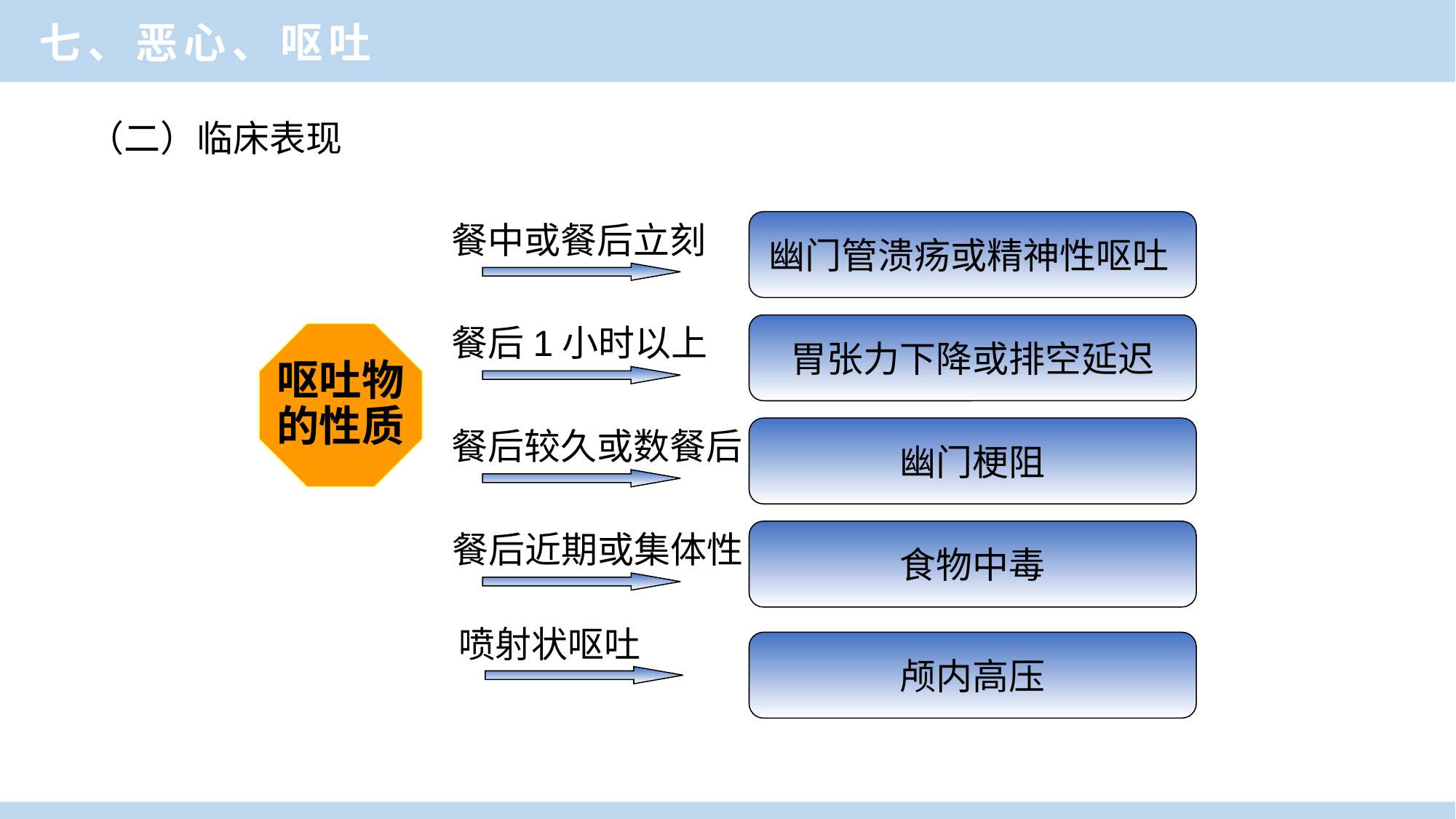

七、恶心、呕吐
（二）临床表现
餐中或餐后立刻
幽门管溃疡或精神性呕吐

餐后1小时以上
胃张力下降或排空延迟
呕吐物
的性质

餐后较久或数餐后
幽门梗阻

食物中毒
餐后近期或集体性

喷射状呕吐
颅内高压